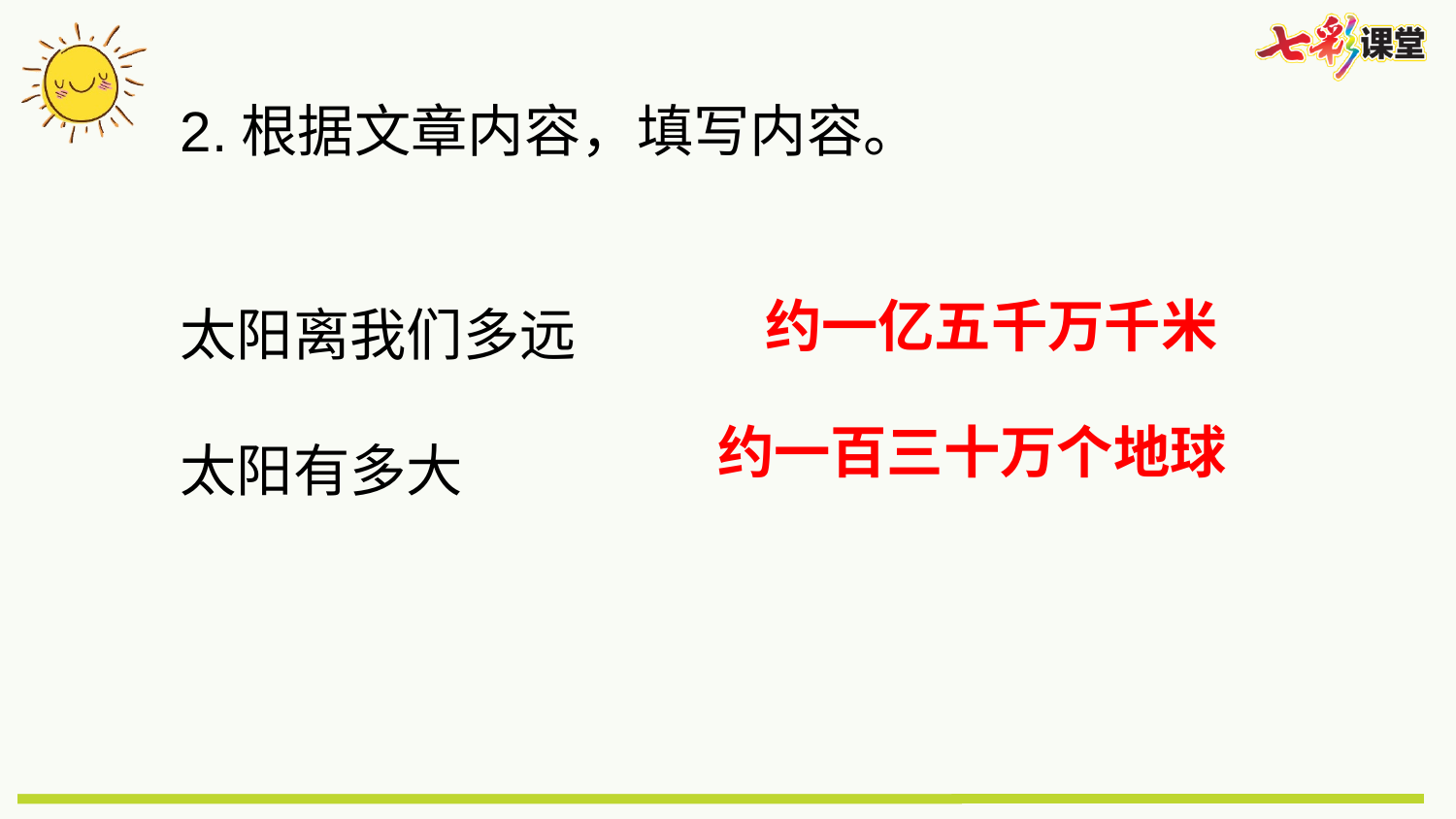

2.根据文章内容，填写内容。

太阳离我们多远

太阳有多大
约一亿五千万千米
约一百三十万个地球